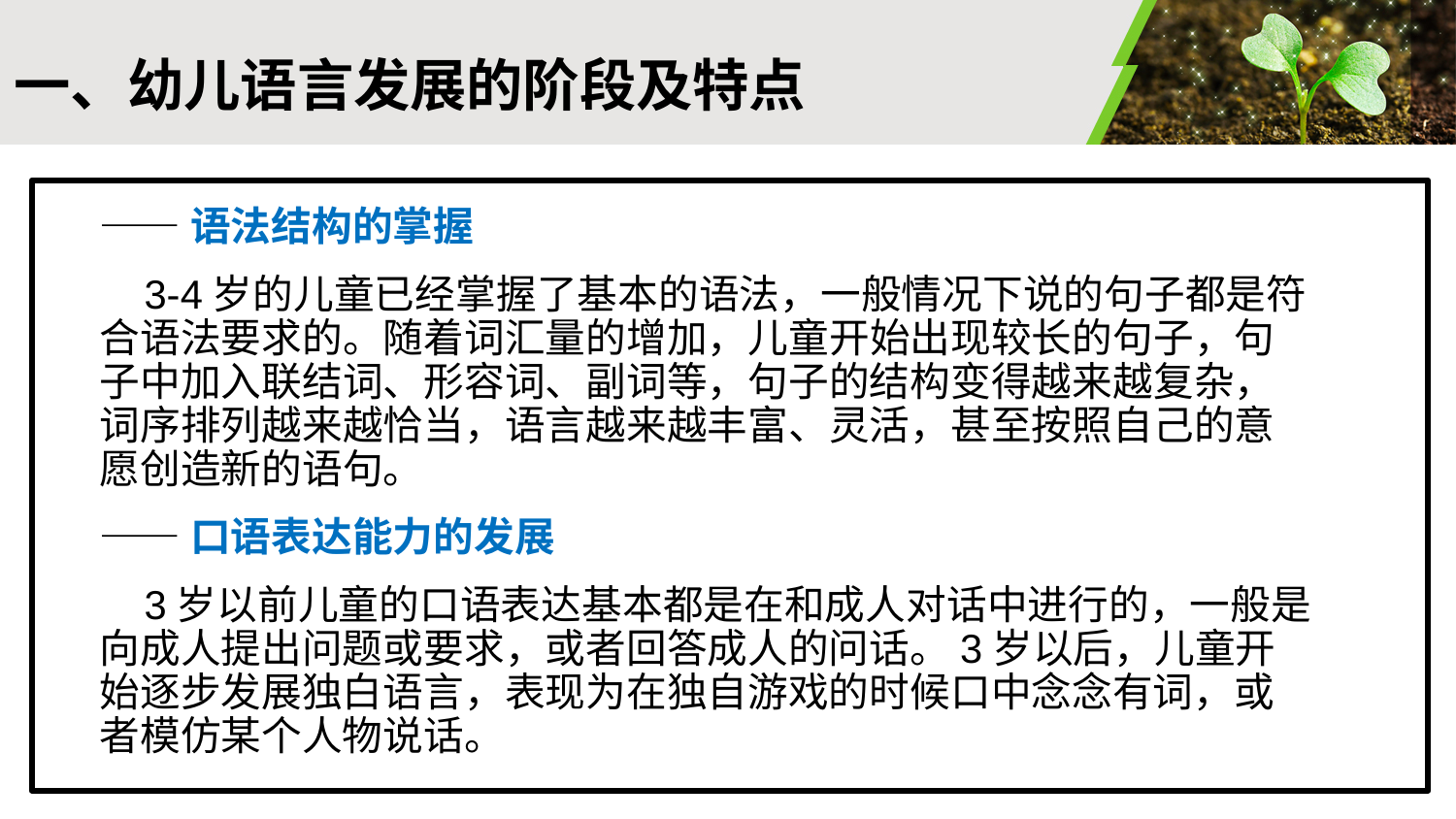

#
一、幼儿语言发展的阶段及特点

——语法结构的掌握
    3-4岁的儿童已经掌握了基本的语法，一般情况下说的句子都是符合语法要求的。随着词汇量的增加，儿童开始出现较长的句子，句子中加入联结词、形容词、副词等，句子的结构变得越来越复杂，词序排列越来越恰当，语言越来越丰富、灵活，甚至按照自己的意愿创造新的语句。
——口语表达能力的发展
    3岁以前儿童的口语表达基本都是在和成人对话中进行的，一般是向成人提出问题或要求，或者回答成人的问话。3岁以后，儿童开始逐步发展独白语言，表现为在独自游戏的时候口中念念有词，或者模仿某个人物说话。